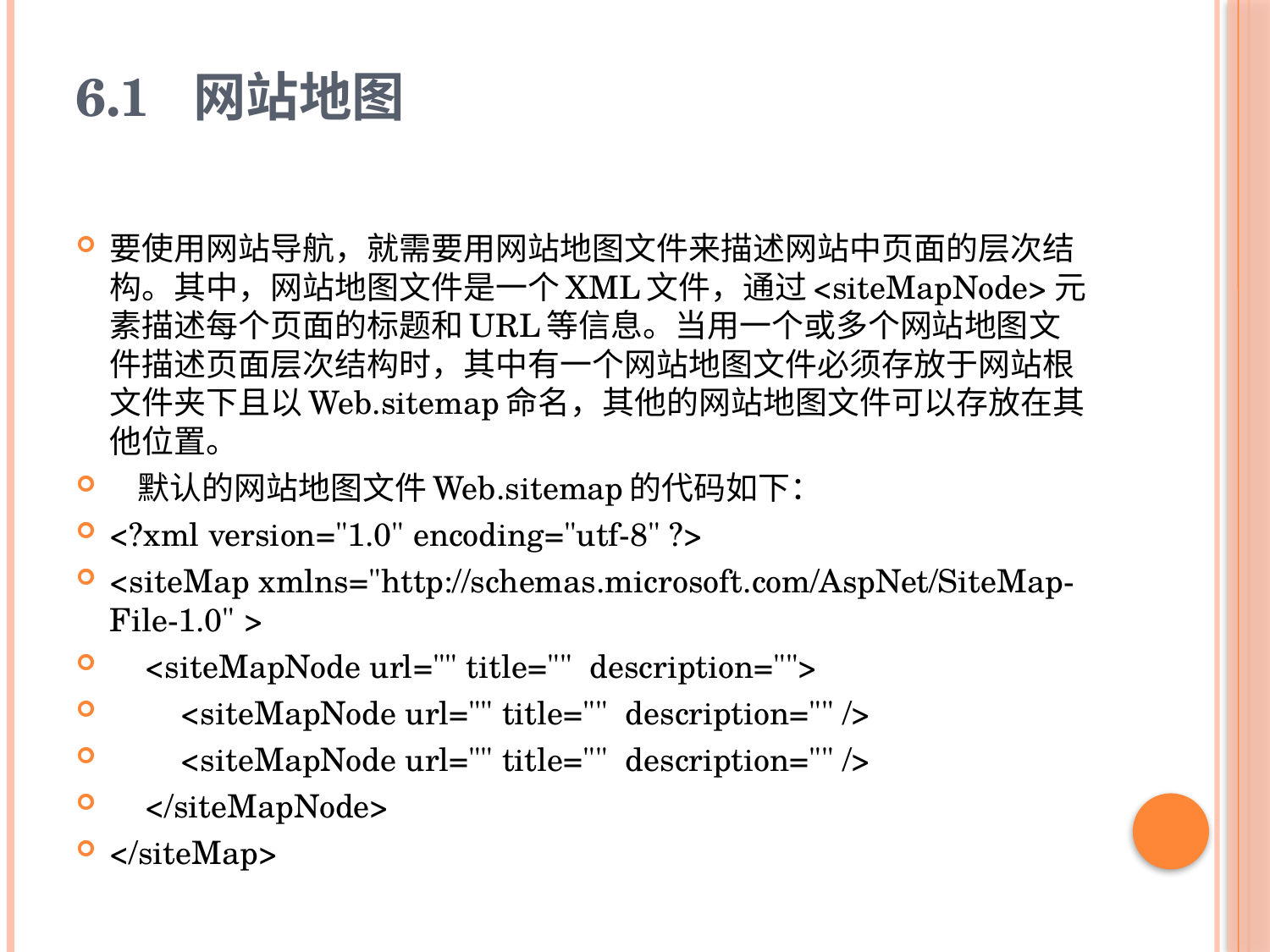

# 6.1  网站地图
要使用网站导航，就需要用网站地图文件来描述网站中页面的层次结构。其中，网站地图文件是一个XML文件，通过<siteMapNode>元素描述每个页面的标题和URL等信息。当用一个或多个网站地图文件描述页面层次结构时，其中有一个网站地图文件必须存放于网站根文件夹下且以Web.sitemap命名，其他的网站地图文件可以存放在其他位置。
   默认的网站地图文件Web.sitemap的代码如下：
<?xml version="1.0" encoding="utf-8" ?>
<siteMap xmlns="http://schemas.microsoft.com/AspNet/SiteMap-File-1.0" >
    <siteMapNode url="" title=""  description="">
        <siteMapNode url="" title=""  description="" />
        <siteMapNode url="" title=""  description="" />
    </siteMapNode>
</siteMap>